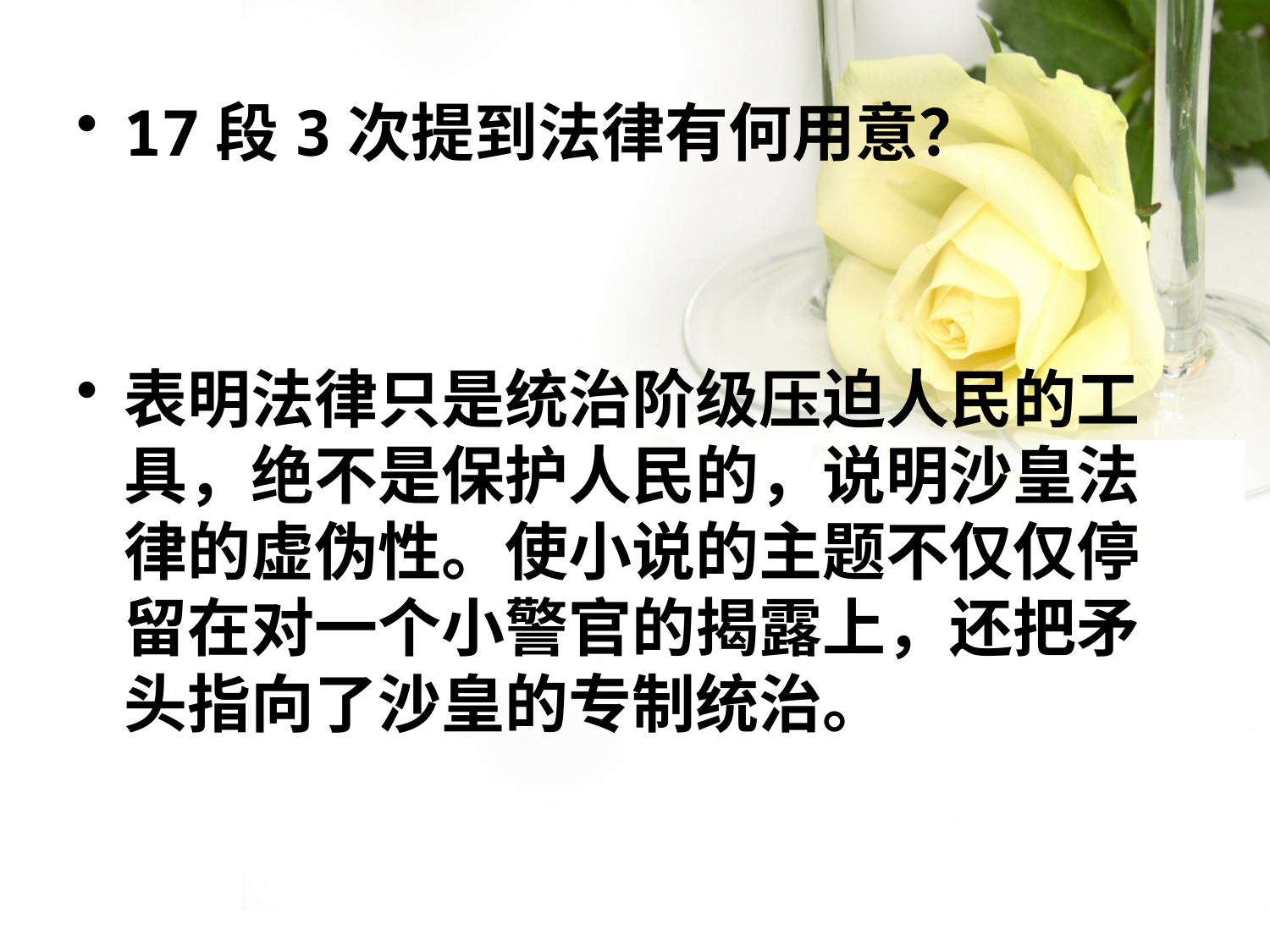

17段3次提到法律有何用意？

表明法律只是统治阶级压迫人民的工具，绝不是保护人民的，说明沙皇法律的虚伪性。使小说的主题不仅仅停留在对一个小警官的揭露上，还把矛头指向了沙皇的专制统治。